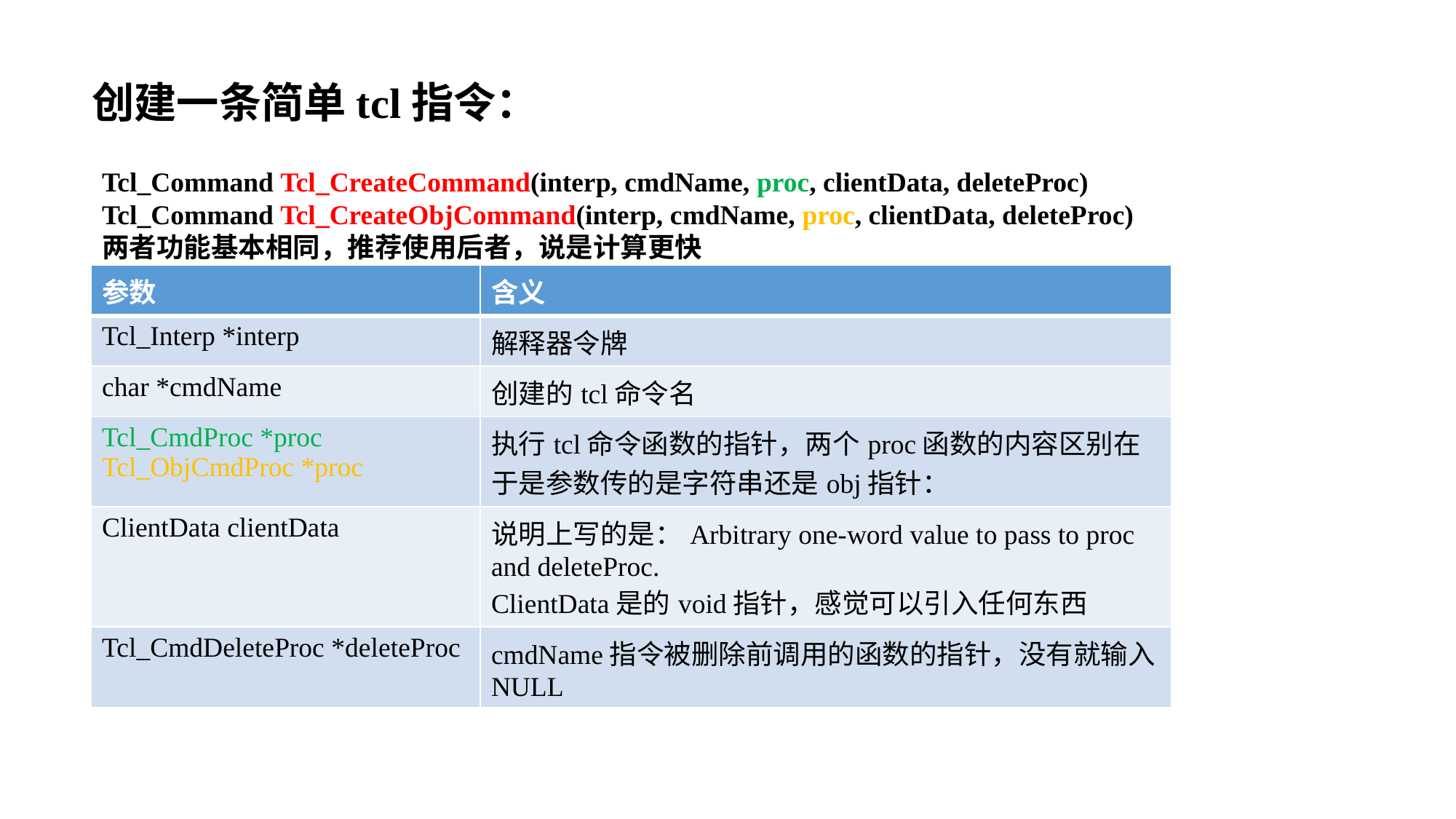

# 创建一条简单tcl指令：
Tcl_Command Tcl_CreateCommand(interp, cmdName, proc, clientData, deleteProc)
Tcl_Command Tcl_CreateObjCommand(interp, cmdName, proc, clientData, deleteProc)
两者功能基本相同，推荐使用后者，说是计算更快
| 参数 | 含义 |
| --- | --- |
| Tcl\_Interp \*interp | 解释器令牌 |
| char \*cmdName | 创建的tcl命令名 |
| Tcl\_CmdProc \*proc Tcl\_ObjCmdProc \*proc | 执行tcl命令函数的指针，两个proc函数的内容区别在于是参数传的是字符串还是obj指针： |
| ClientData clientData | 说明上写的是：Arbitrary one-word value to pass to proc and deleteProc. ClientData是的void指针，感觉可以引入任何东西 |
| Tcl\_CmdDeleteProc \*deleteProc | cmdName指令被删除前调用的函数的指针，没有就输入NULL |